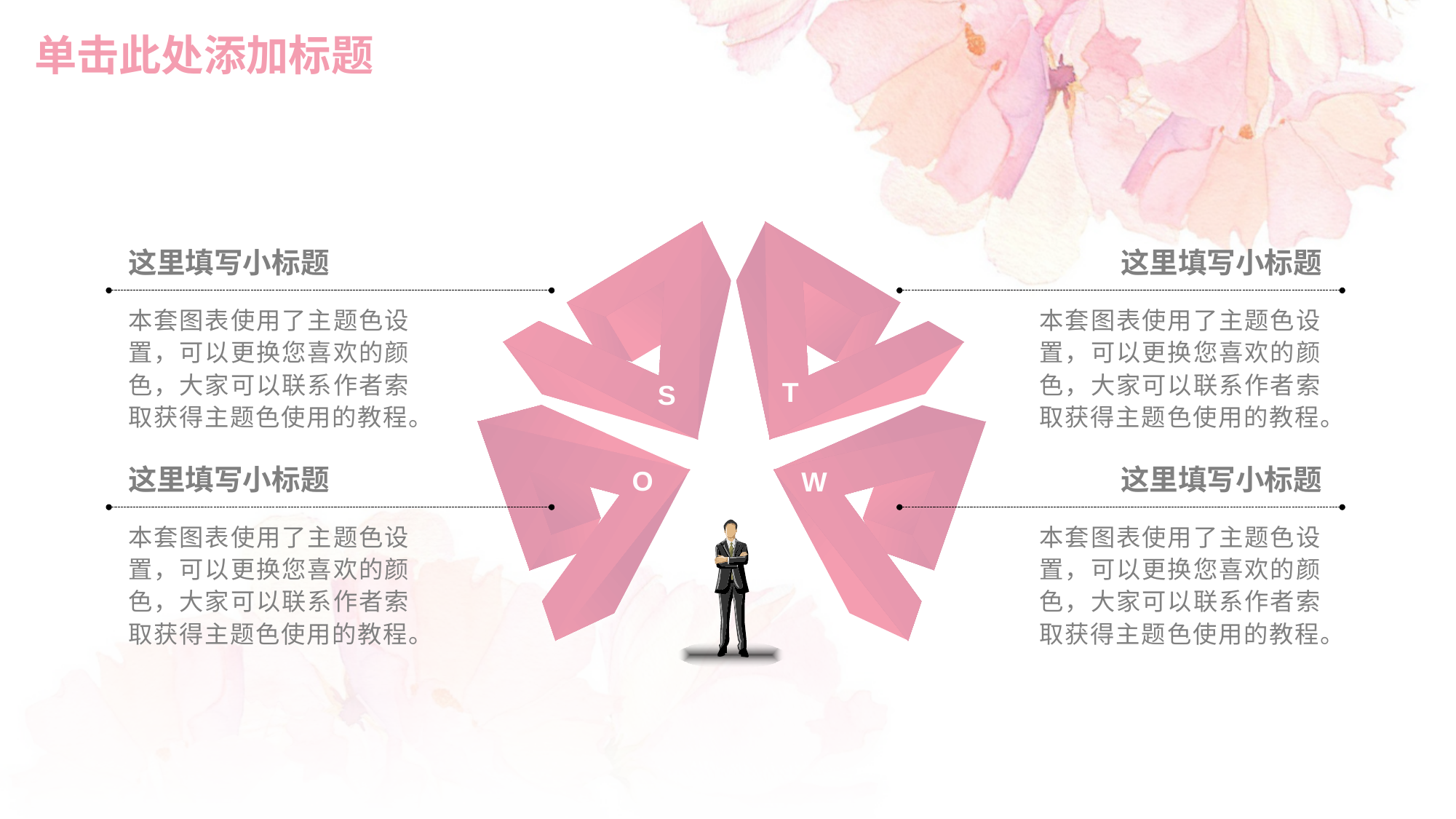

# 单击此处添加标题
这里填写小标题
这里填写小标题

S

T
本套图表使用了主题色设置，可以更换您喜欢的颜色，大家可以联系作者索取获得主题色使用的教程。
本套图表使用了主题色设置，可以更换您喜欢的颜色，大家可以联系作者索取获得主题色使用的教程。

O

W
这里填写小标题
这里填写小标题
本套图表使用了主题色设置，可以更换您喜欢的颜色，大家可以联系作者索取获得主题色使用的教程。
本套图表使用了主题色设置，可以更换您喜欢的颜色，大家可以联系作者索取获得主题色使用的教程。